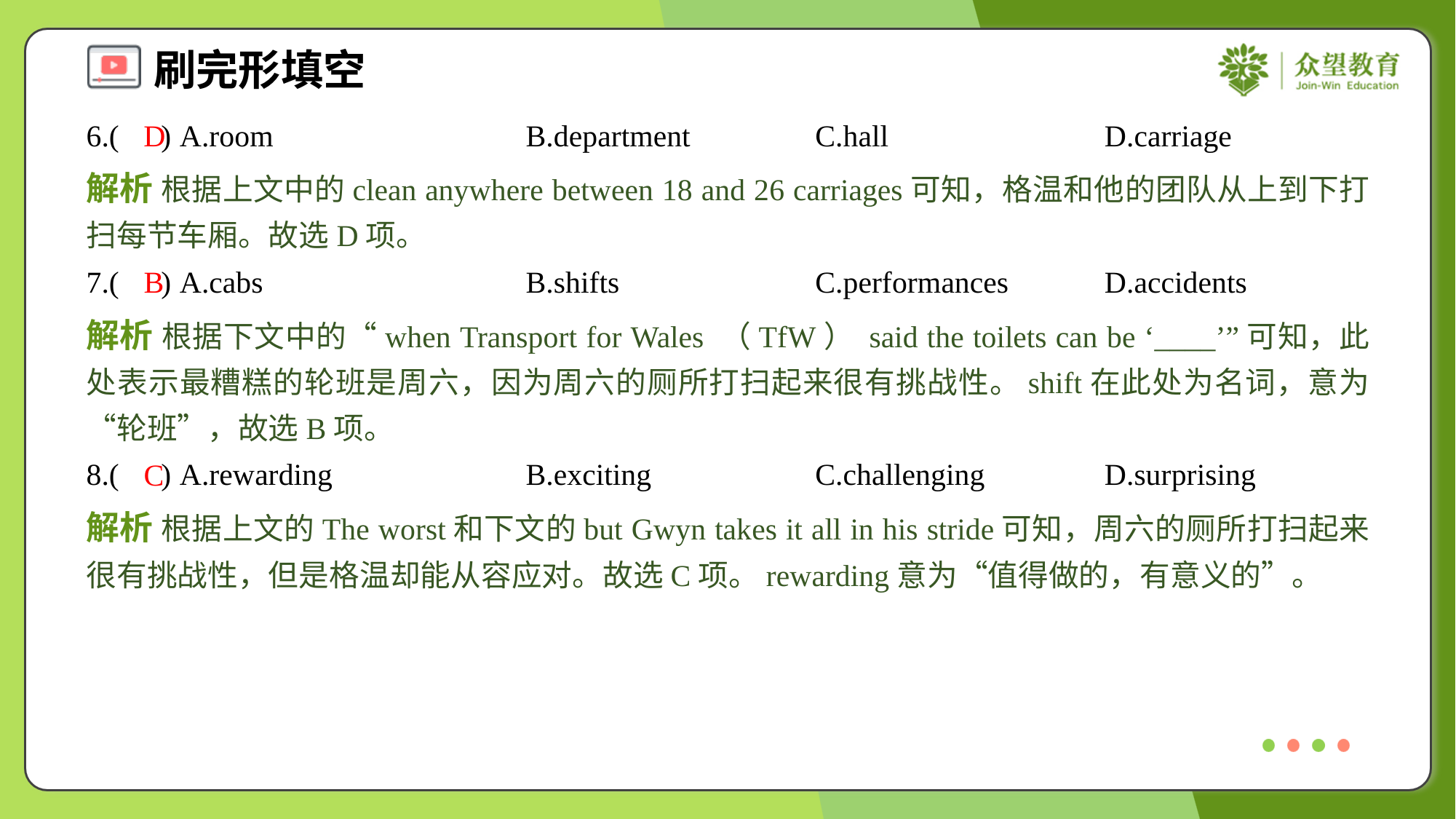

6.(     ) A.room	B.department	C.hall	D.carriage
D
解析 根据上文中的clean anywhere between 18 and 26 carriages可知，格温和他的团队从上到下打扫每节车厢。故选D项。
7.(     ) A.cabs	B.shifts	C.performances	D.accidents
B
解析 根据下文中的“when Transport for Wales （TfW） said the toilets can be ‘____’”可知，此处表示最糟糕的轮班是周六，因为周六的厕所打扫起来很有挑战性。shift在此处为名词，意为“轮班”，故选B项。
8.(     ) A.rewarding	B.exciting	C.challenging	D.surprising
C
解析 根据上文的The worst和下文的but Gwyn takes it all in his stride可知，周六的厕所打扫起来很有挑战性，但是格温却能从容应对。故选C项。rewarding意为“值得做的，有意义的”。